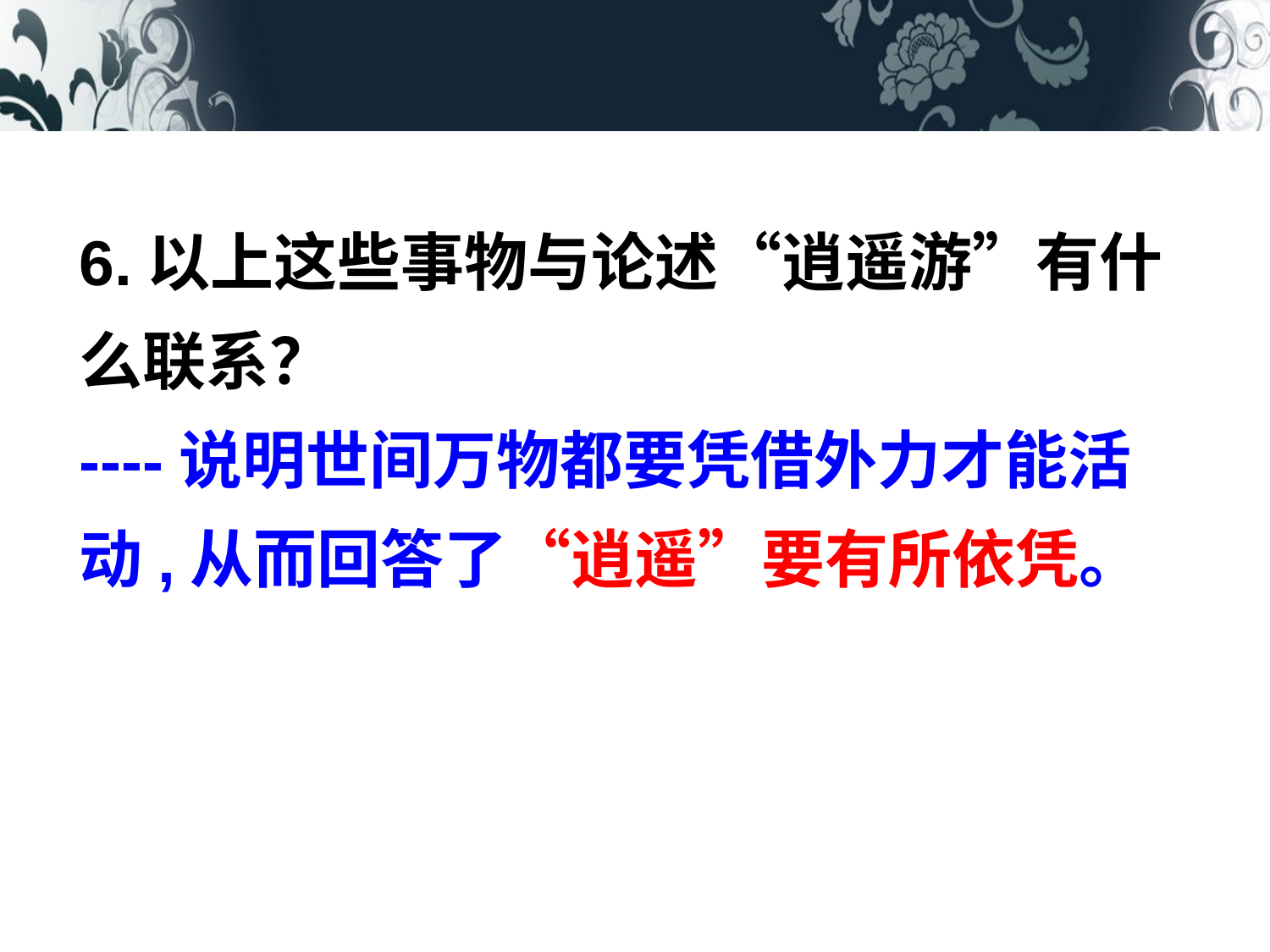

6.以上这些事物与论述“逍遥游”有什么联系？
----说明世间万物都要凭借外力才能活动,从而回答了“逍遥”要有所依凭。